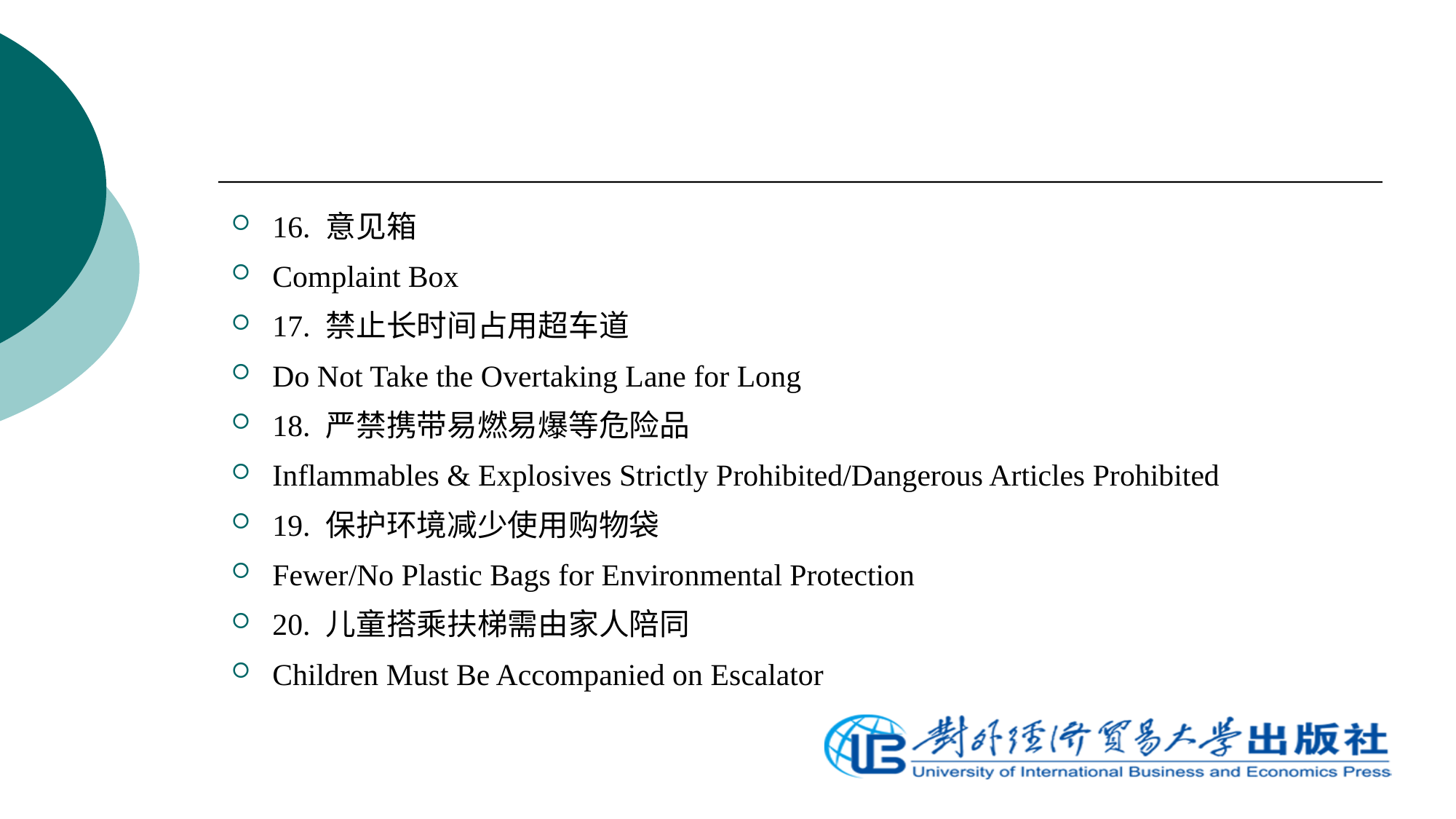

16. 意见箱
Complaint Box
17. 禁止长时间占用超车道
Do Not Take the Overtaking Lane for Long
18. 严禁携带易燃易爆等危险品
Inflammables & Explosives Strictly Prohibited/Dangerous Articles Prohibited
19. 保护环境减少使用购物袋
Fewer/No Plastic Bags for Environmental Protection
20. 儿童搭乘扶梯需由家人陪同
Children Must Be Accompanied on Escalator